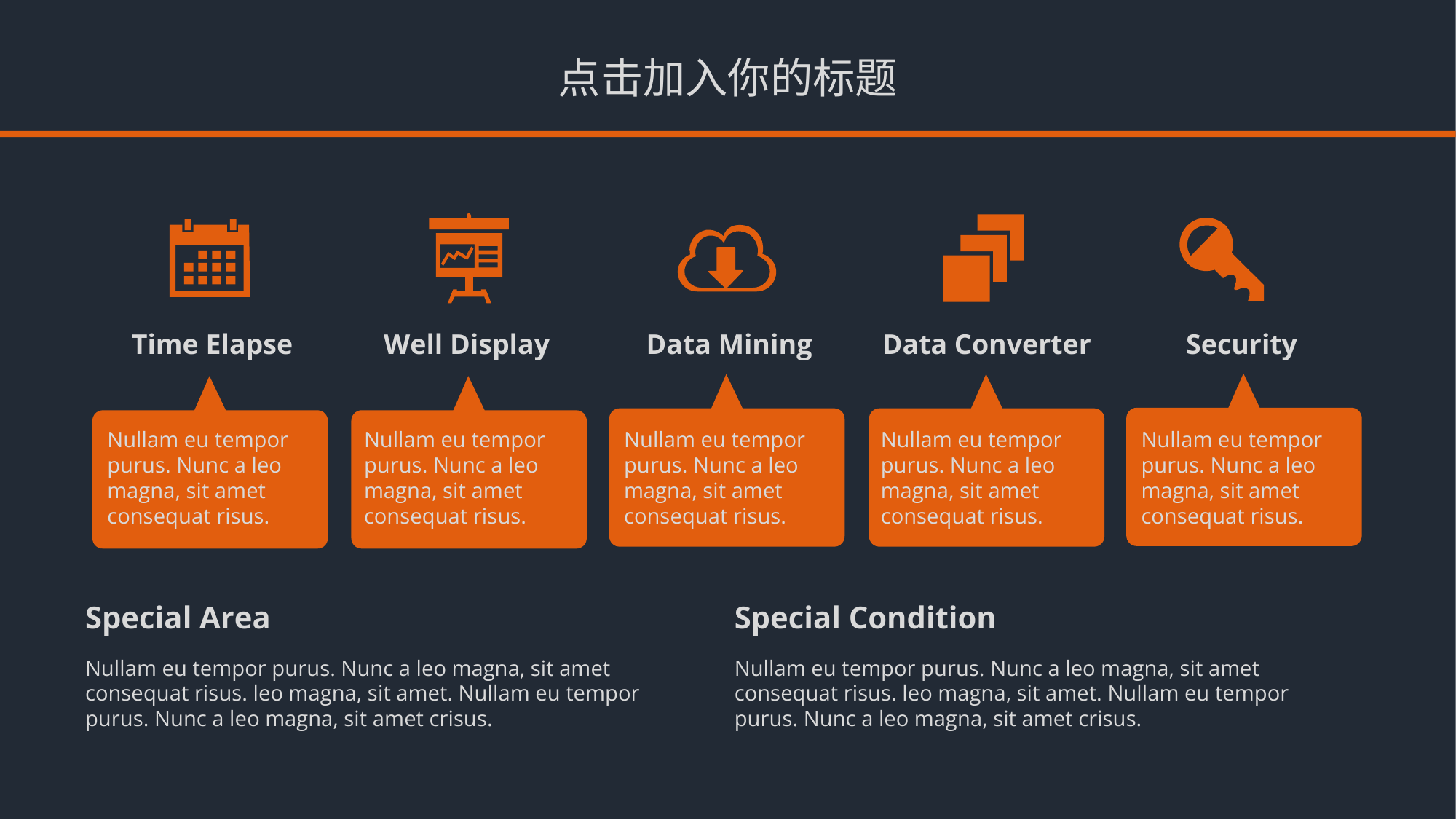

点击加入你的标题

Time Elapse
Well Display
Data Mining
Data Converter
Security

Nullam eu tempor purus. Nunc a leo magna, sit amet consequat risus.
Nullam eu tempor purus. Nunc a leo magna, sit amet consequat risus.
Nullam eu tempor purus. Nunc a leo magna, sit amet consequat risus.
Nullam eu tempor purus. Nunc a leo magna, sit amet consequat risus.
Nullam eu tempor purus. Nunc a leo magna, sit amet consequat risus.
Special Area

Nullam eu tempor purus. Nunc a leo magna, sit amet consequat risus. leo magna, sit amet. Nullam eu tempor purus. Nunc a leo magna, sit amet crisus.
Special Condition

Nullam eu tempor purus. Nunc a leo magna, sit amet consequat risus. leo magna, sit amet. Nullam eu tempor purus. Nunc a leo magna, sit amet crisus.